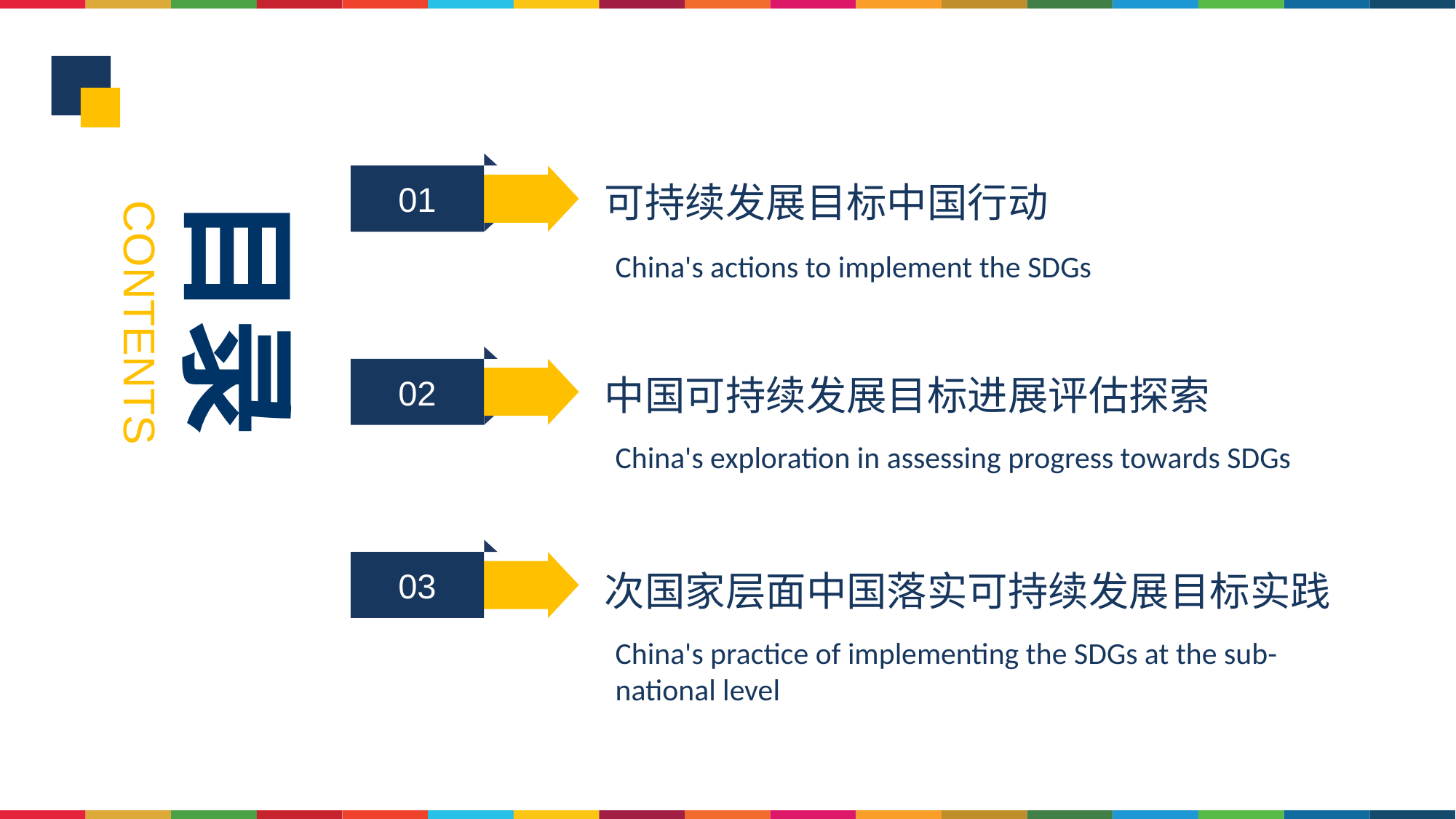

目录

01

可持续发展目标中国行动

China's actions to implement the SDGs
CONTENTS

02

中国可持续发展目标进展评估探索

China's exploration in assessing progress towards SDGs

03

次国家层面中国落实可持续发展目标实践
China's practice of implementing the SDGs at the sub-national level
2